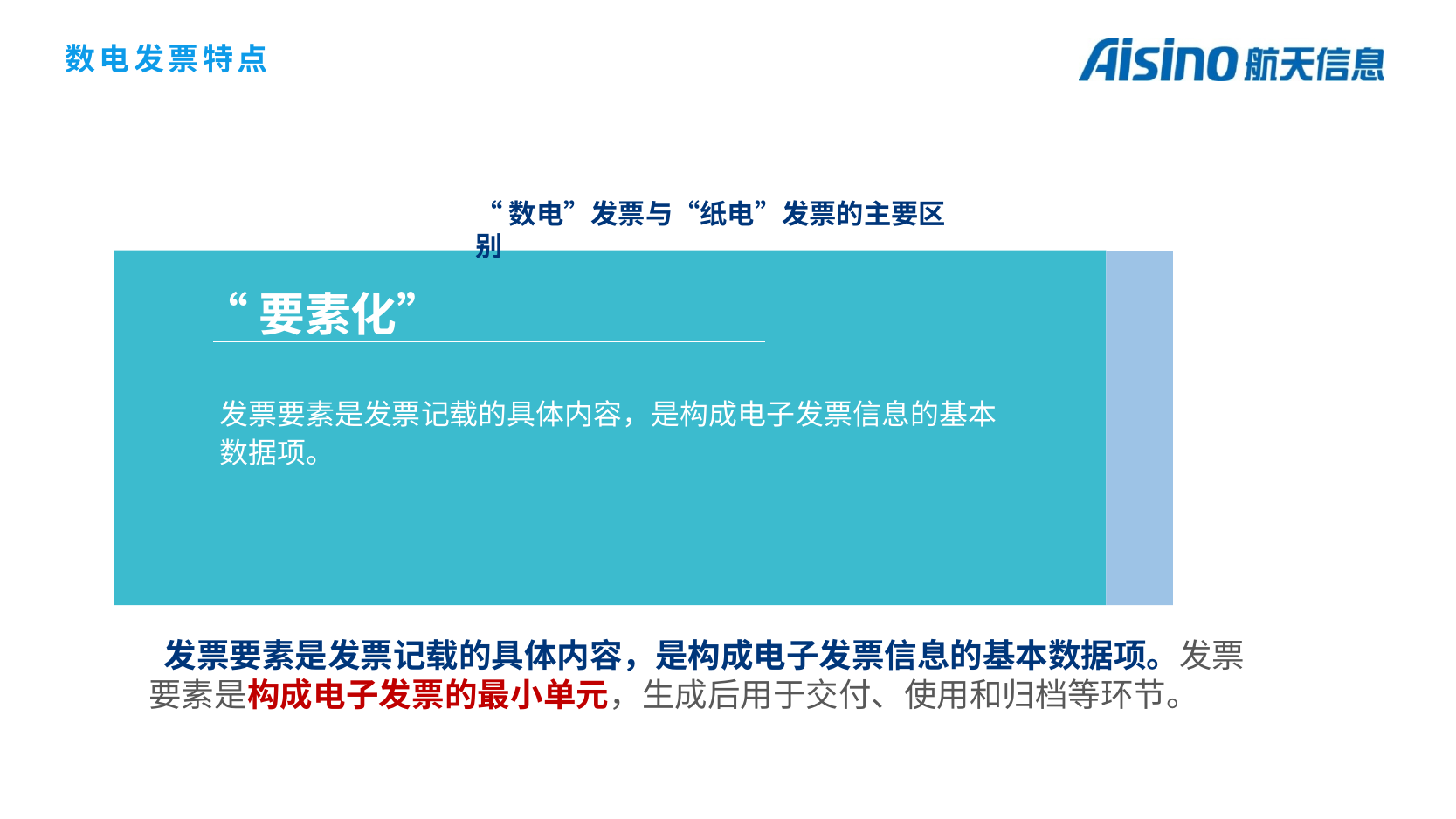

数电发票特点
“数电”发票与“纸电”发票的主要区别

“要素化”
发票要素是发票记载的具体内容，是构成电子发票信息的基本数据项。
 发票要素是发票记载的具体内容，是构成电子发票信息的基本数据项。发票要素是构成电子发票的最小单元，生成后用于交付、使用和归档等环节。